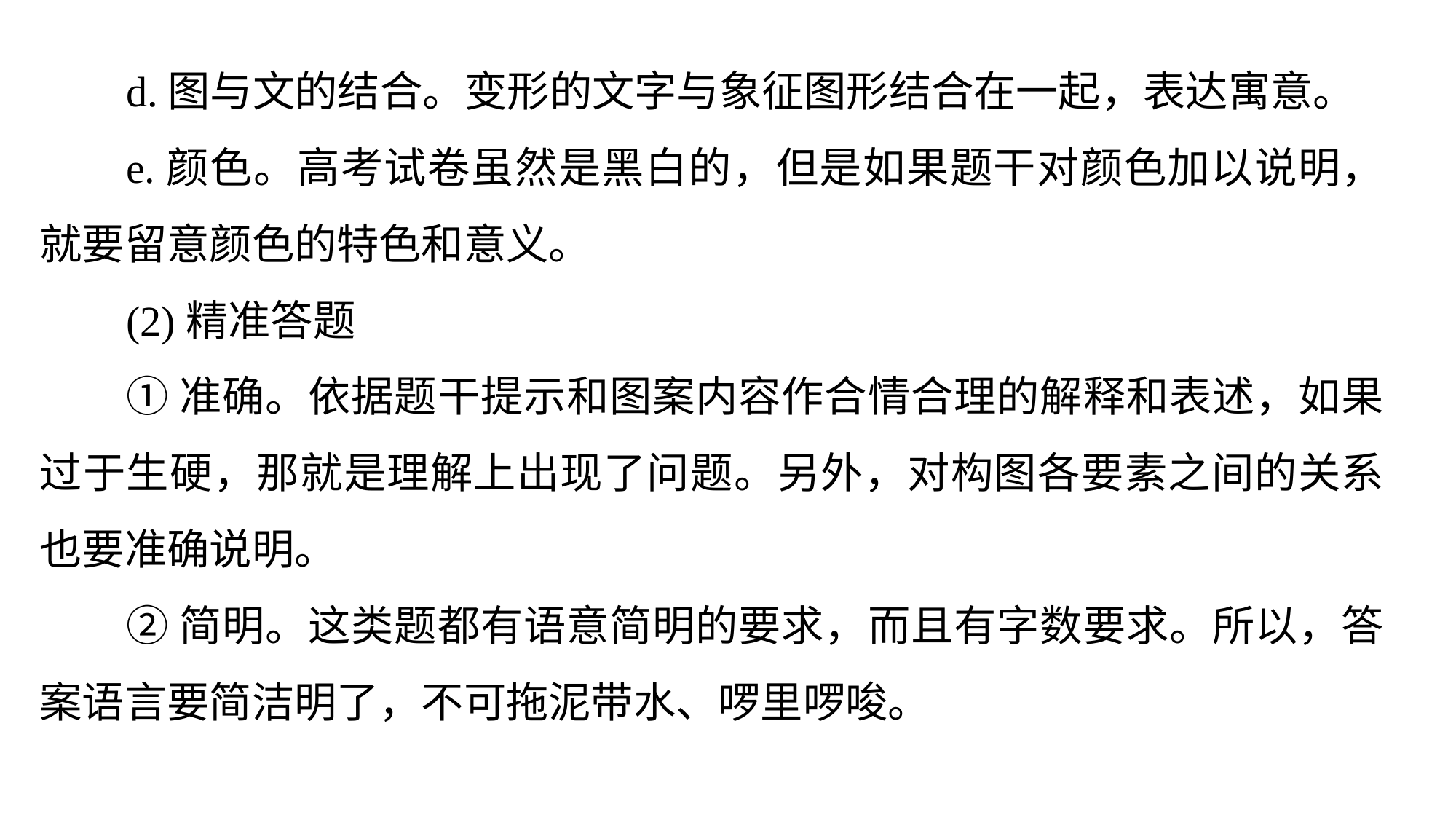

d.图与文的结合。变形的文字与象征图形结合在一起，表达寓意。
e.颜色。高考试卷虽然是黑白的，但是如果题干对颜色加以说明，就要留意颜色的特色和意义。
(2)精准答题
①准确。依据题干提示和图案内容作合情合理的解释和表述，如果过于生硬，那就是理解上出现了问题。另外，对构图各要素之间的关系也要准确说明。
②简明。这类题都有语意简明的要求，而且有字数要求。所以，答案语言要简洁明了，不可拖泥带水、啰里啰唆。